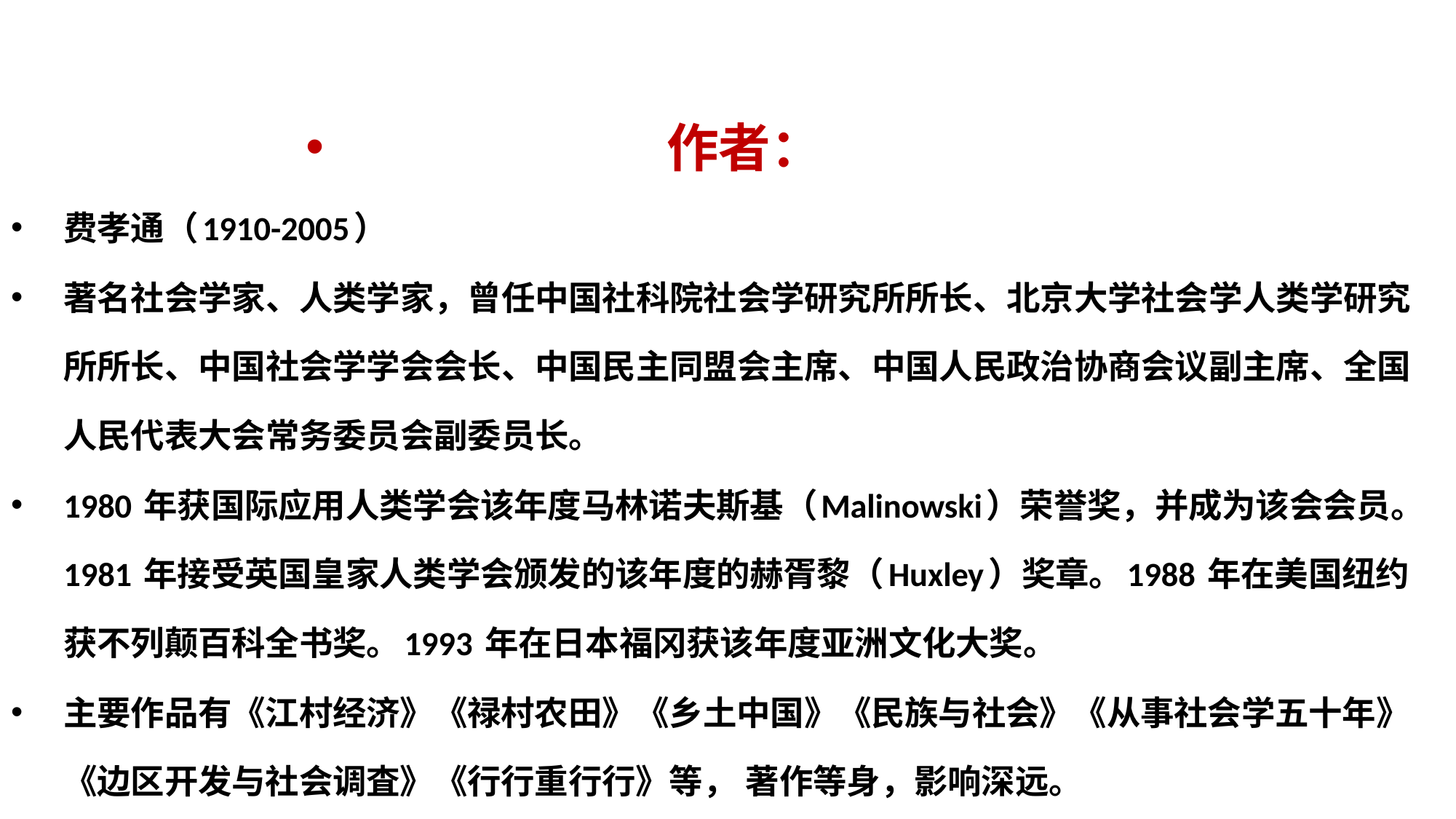

作者：
费孝通（1910-2005）
著名社会学家、人类学家，曾任中国社科院社会学研究所所长、北京大学社会学人类学研究所所长、中国社会学学会会长、中国民主同盟会主席、中国人民政治协商会议副主席、全国人民代表大会常务委员会副委员长。
1980 年获国际应用人类学会该年度马林诺夫斯基（Malinowski）荣誉奖，并成为该会会员。1981 年接受英国皇家人类学会颁发的该年度的赫胥黎（Huxley）奖章。1988 年在美国纽约获不列颠百科全书奖。1993 年在日本福冈获该年度亚洲文化大奖。
主要作品有《江村经济》《禄村农田》《乡土中国》《民族与社会》《从事社会学五十年》《边区开发与社会调査》《行行重行行》等， 著作等身，影响深远。